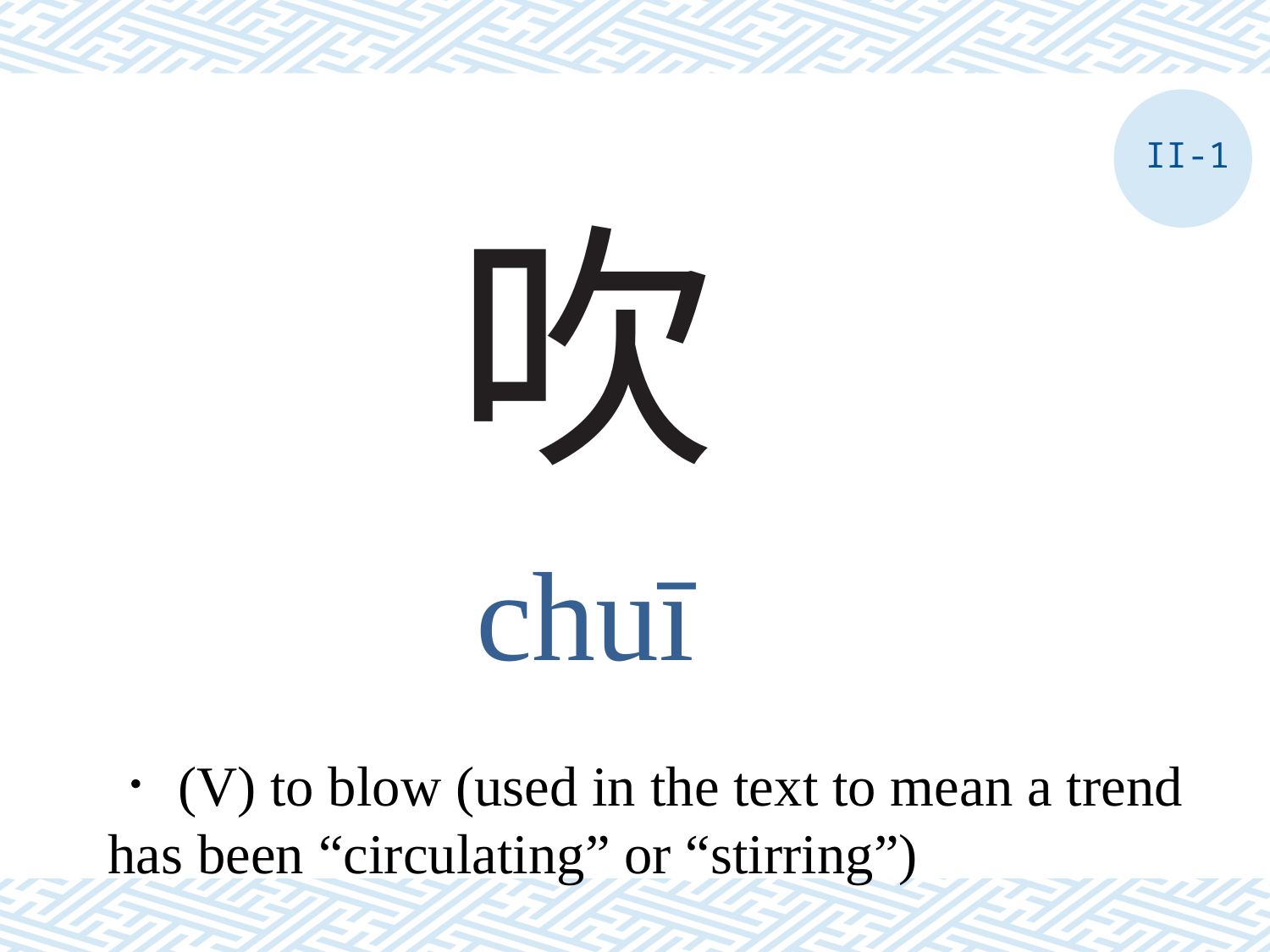

II-1

# 吹
chuī
．(V) to blow (used in the text to mean a trend has been “circulating” or “stirring”)